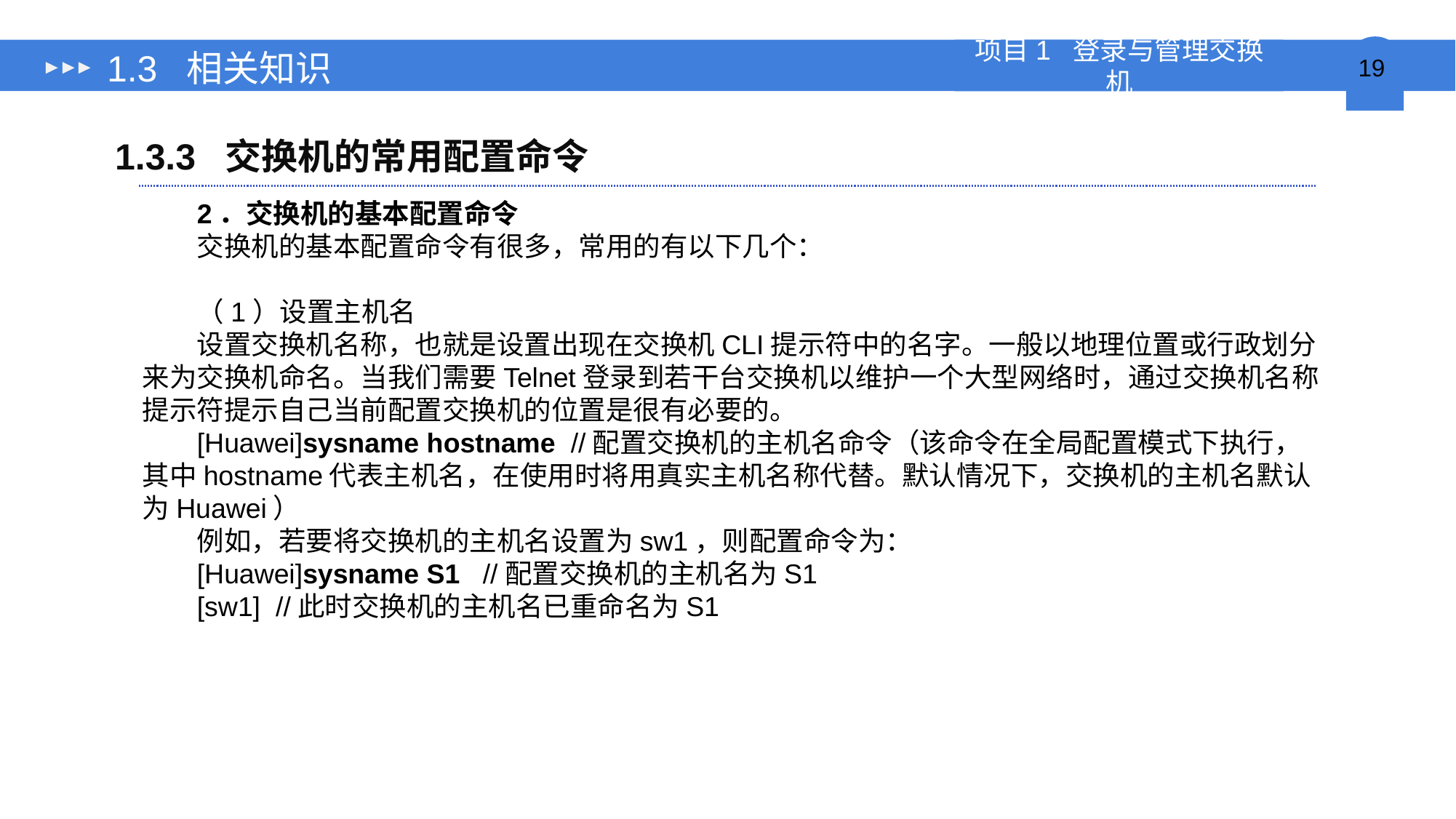

# 1.3  相关知识
1.3.3  交换机的常用配置命令

2．交换机的基本配置命令
交换机的基本配置命令有很多，常用的有以下几个：

（1）设置主机名
设置交换机名称，也就是设置出现在交换机CLI提示符中的名字。一般以地理位置或行政划分来为交换机命名。当我们需要Telnet登录到若干台交换机以维护一个大型网络时，通过交换机名称提示符提示自己当前配置交换机的位置是很有必要的。
[Huawei]sysname hostname  //配置交换机的主机名命令（该命令在全局配置模式下执行，其中hostname代表主机名，在使用时将用真实主机名称代替。默认情况下，交换机的主机名默认为Huawei）
例如，若要将交换机的主机名设置为sw1，则配置命令为：
[Huawei]sysname S1   //配置交换机的主机名为S1
[sw1]  //此时交换机的主机名已重命名为S1